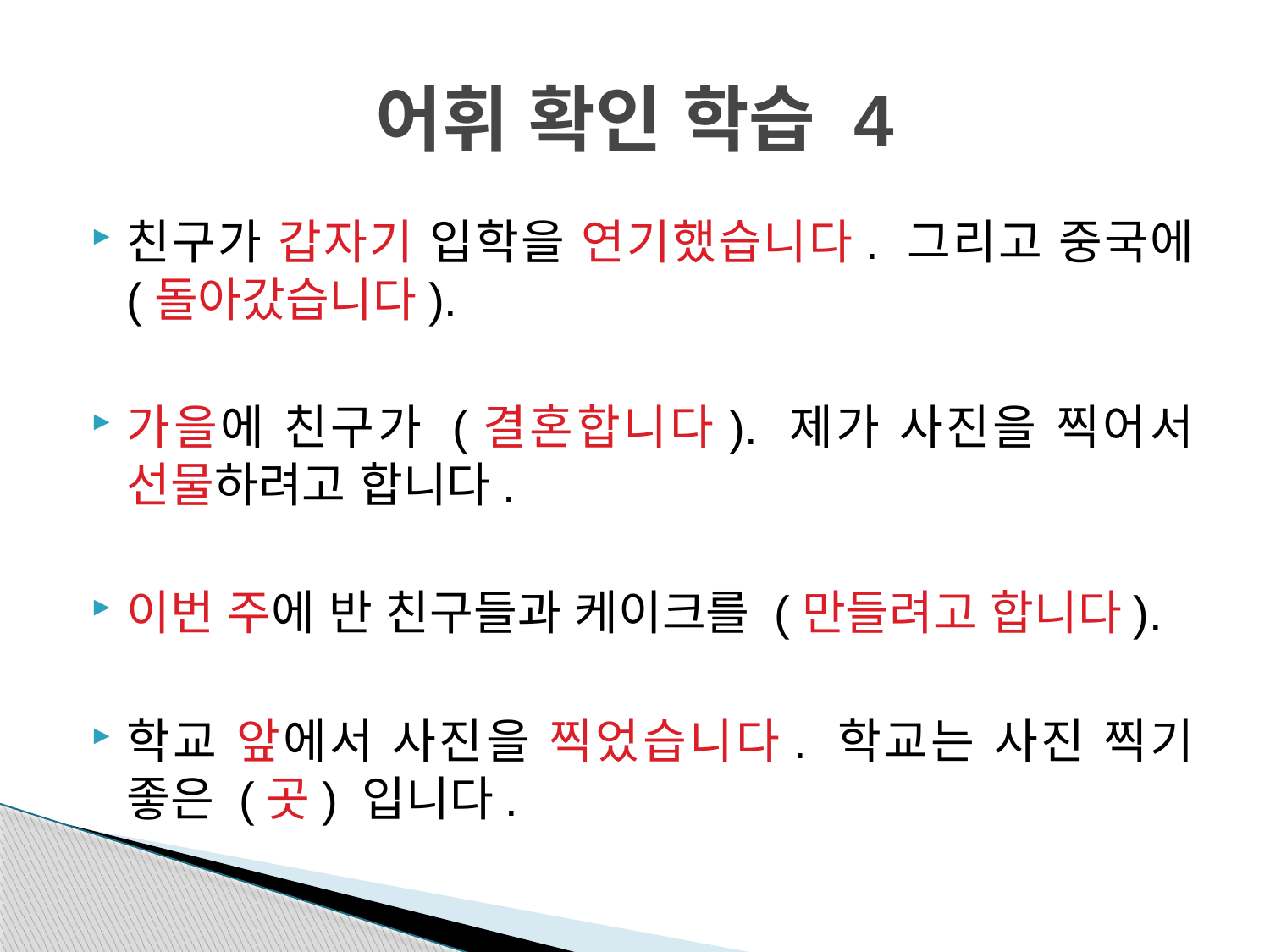

# 어휘 확인 학습 4
친구가 갑자기 입학을 연기했습니다. 그리고 중국에 (돌아갔습니다).

가을에 친구가 (결혼합니다). 제가 사진을 찍어서 선물하려고 합니다.

이번 주에 반 친구들과 케이크를 (만들려고 합니다).

학교 앞에서 사진을 찍었습니다. 학교는 사진 찍기 좋은 (곳) 입니다.